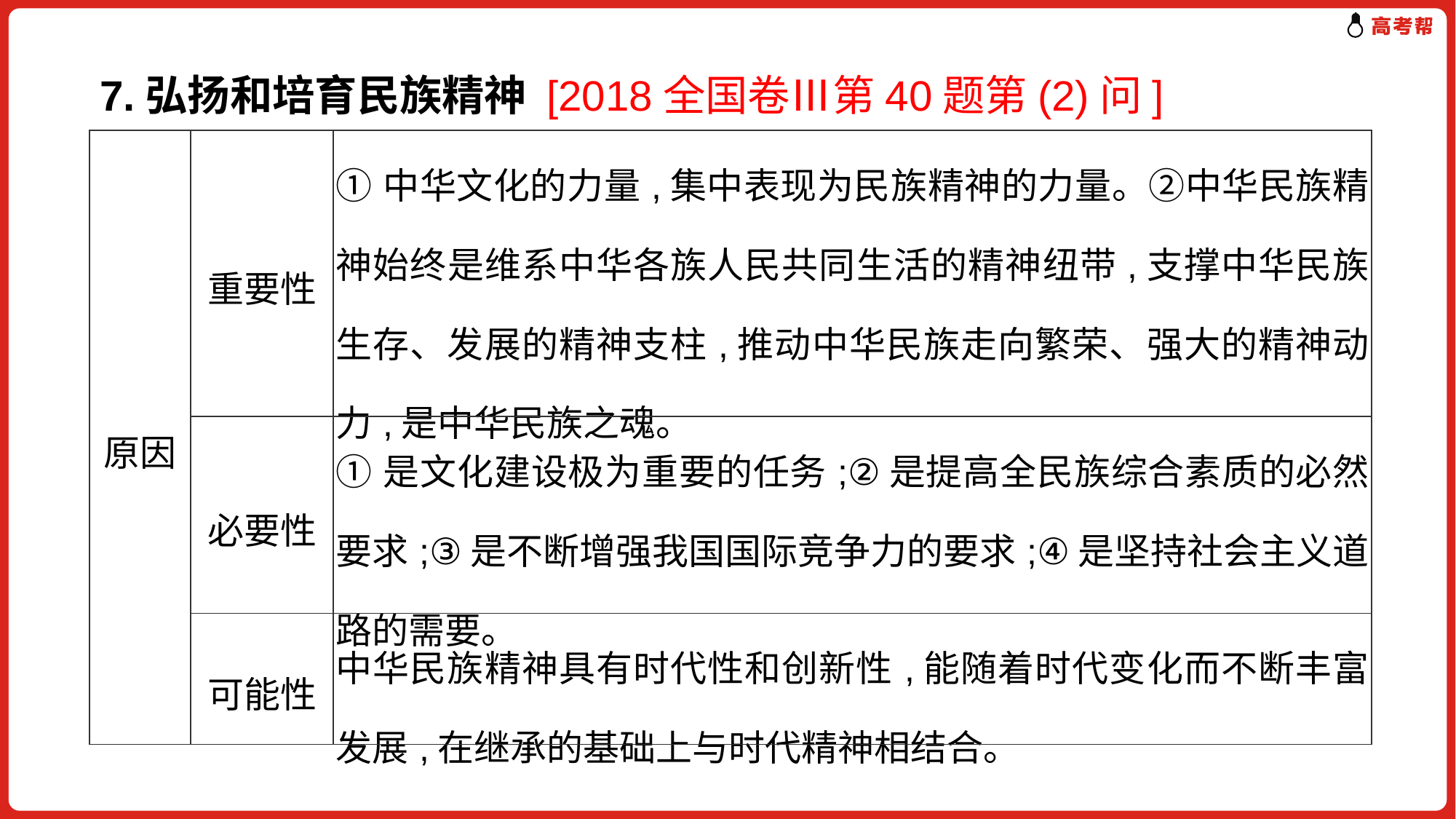

7.弘扬和培育民族精神 [2018全国卷Ⅲ第40题第(2)问]
| 原因 | 重要性 | ①中华文化的力量,集中表现为民族精神的力量。②中华民族精神始终是维系中华各族人民共同生活的精神纽带,支撑中华民族生存、发展的精神支柱,推动中华民族走向繁荣、强大的精神动力,是中华民族之魂。 |
| --- | --- | --- |
|  | 必要性 | ①是文化建设极为重要的任务;②是提高全民族综合素质的必然要求;③是不断增强我国国际竞争力的要求;④是坚持社会主义道路的需要。 |
|  | 可能性 | 中华民族精神具有时代性和创新性,能随着时代变化而不断丰富发展,在继承的基础上与时代精神相结合。 |